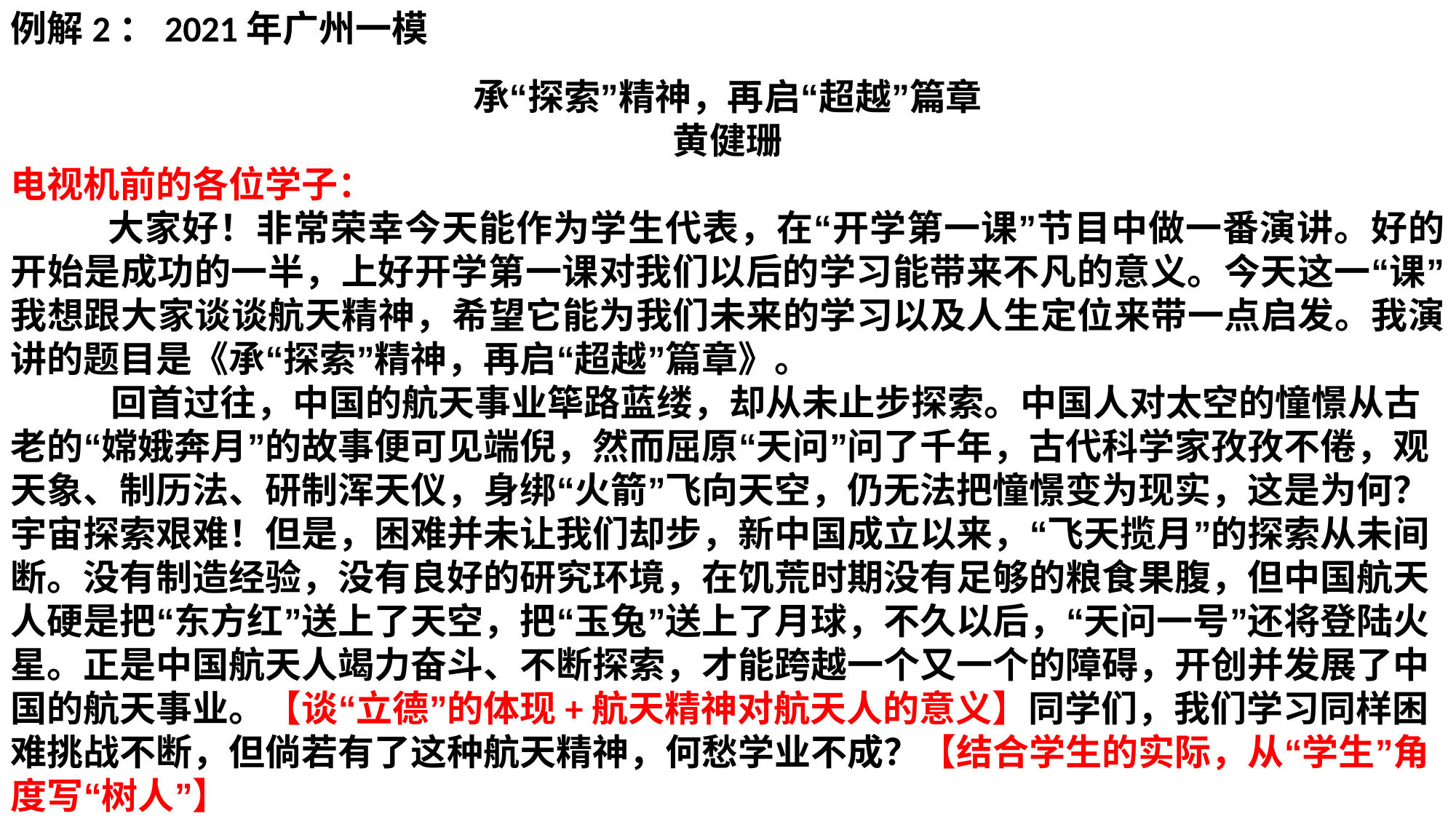

例解2：2021年广州一模
承“探索”精神，再启“超越”篇章
黄健珊
电视机前的各位学子：
        大家好！非常荣幸今天能作为学生代表，在“开学第一课”节目中做一番演讲。好的开始是成功的一半，上好开学第一课对我们以后的学习能带来不凡的意义。今天这一“课”我想跟大家谈谈航天精神，希望它能为我们未来的学习以及人生定位来带一点启发。我演讲的题目是《承“探索”精神，再启“超越”篇章》。
         回首过往，中国的航天事业筚路蓝缕，却从未止步探索。中国人对太空的憧憬从古老的“嫦娥奔月”的故事便可见端倪，然而屈原“天问”问了千年，古代科学家孜孜不倦，观天象、制历法、研制浑天仪，身绑“火箭”飞向天空，仍无法把憧憬变为现实，这是为何？宇宙探索艰难！但是，困难并未让我们却步，新中国成立以来，“飞天揽月”的探索从未间断。没有制造经验，没有良好的研究环境，在饥荒时期没有足够的粮食果腹，但中国航天人硬是把“东方红”送上了天空，把“玉兔”送上了月球，不久以后，“天问一号”还将登陆火星。正是中国航天人竭力奋斗、不断探索，才能跨越一个又一个的障碍，开创并发展了中国的航天事业。【谈“立德”的体现+航天精神对航天人的意义】同学们，我们学习同样困难挑战不断，但倘若有了这种航天精神，何愁学业不成？【结合学生的实际，从“学生”角度写“树人”】